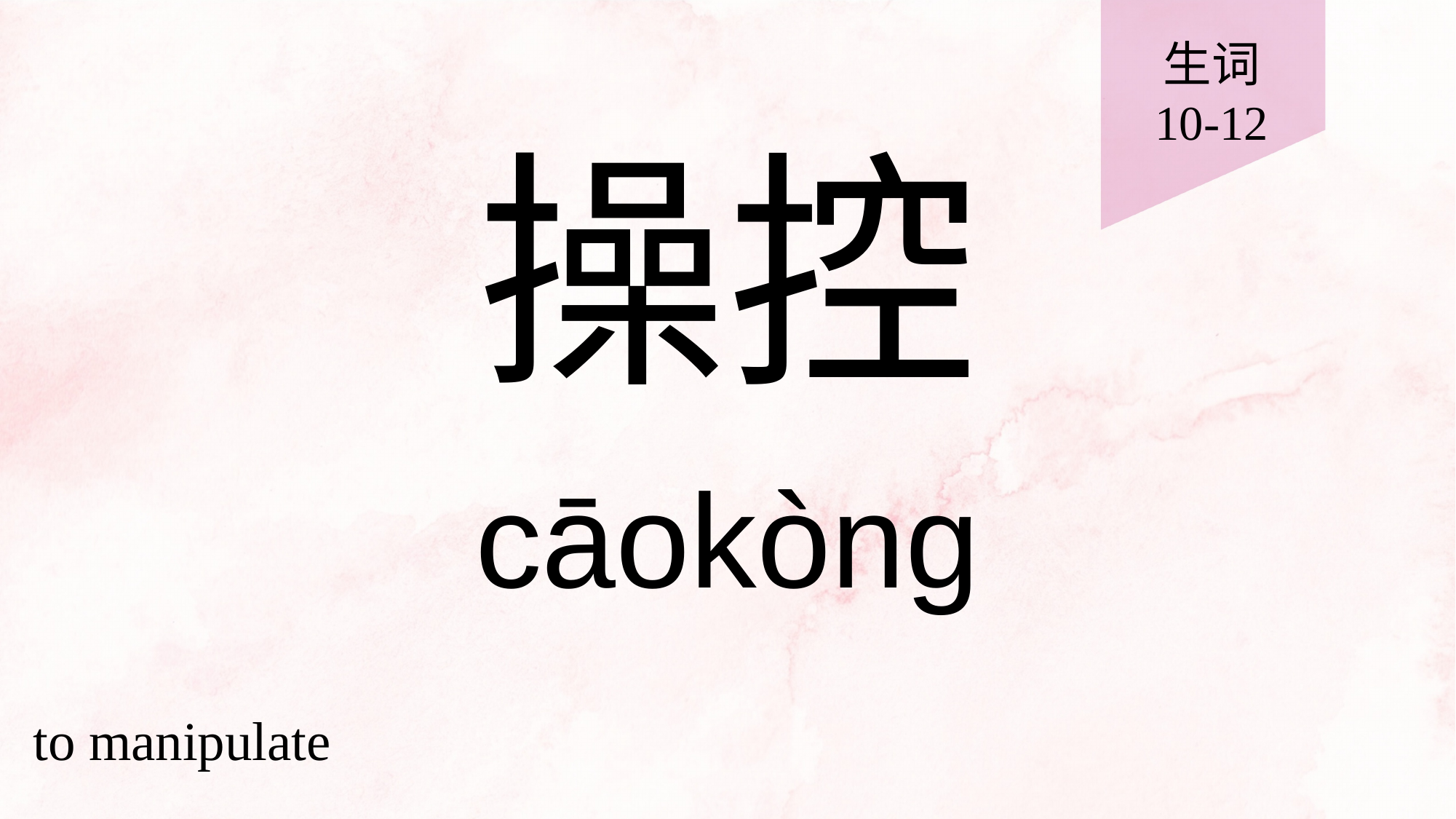

生词
10-12
# 操控
cāokòng
to manipulate